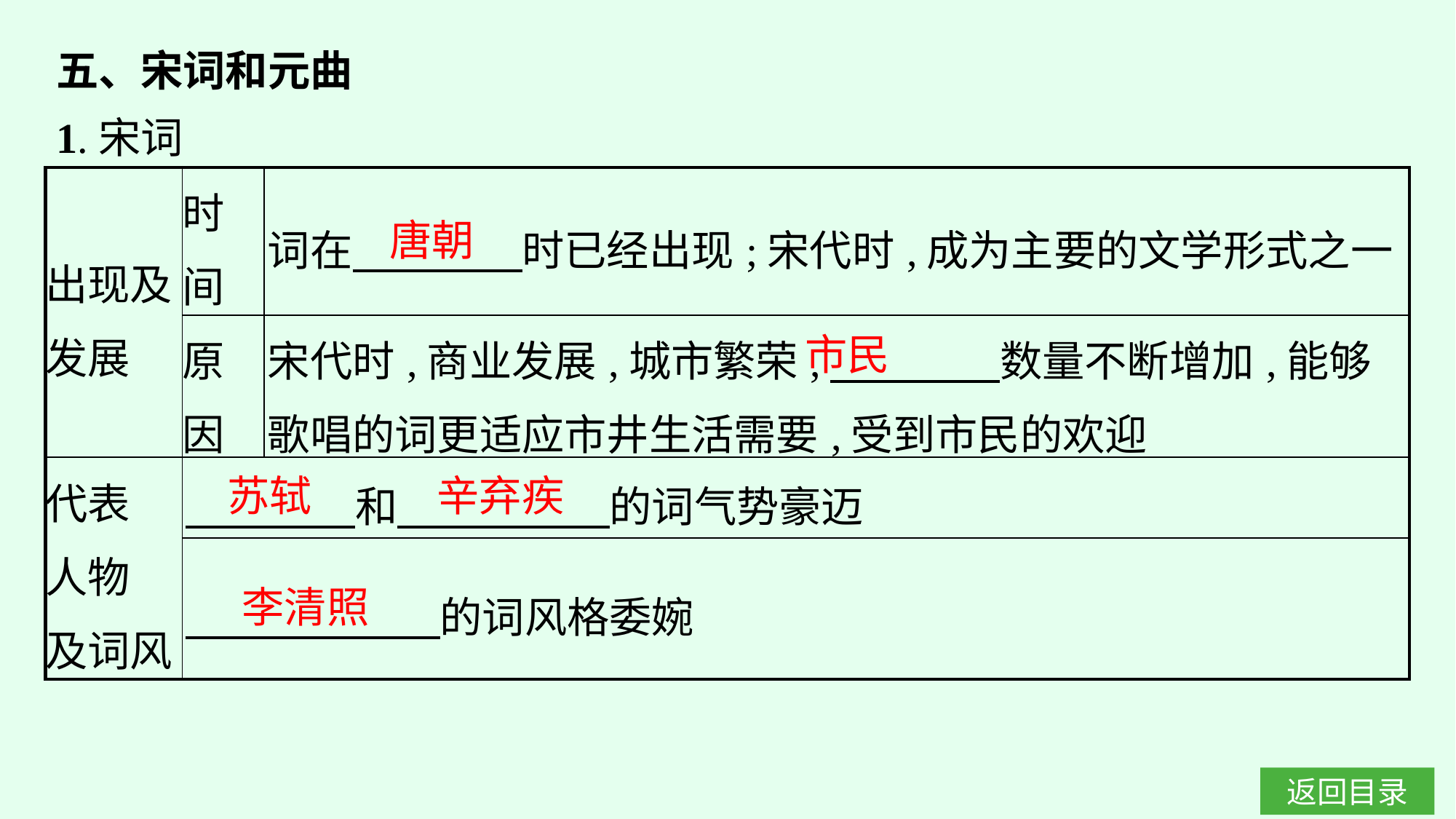

五、宋词和元曲
1.宋词
| 出现及 发展 | 时间 | 词在　　　　时已经出现;宋代时,成为主要的文学形式之一 |
| --- | --- | --- |
|  | 原因 | 宋代时,商业发展,城市繁荣,　　　　数量不断增加,能够歌唱的词更适应市井生活需要,受到市民的欢迎 |
| 代表 人物 及词风 | 和　　　　　的词气势豪迈 |  |
|  | 的词风格委婉 |  |
唐朝
市民
苏轼
辛弃疾
李清照